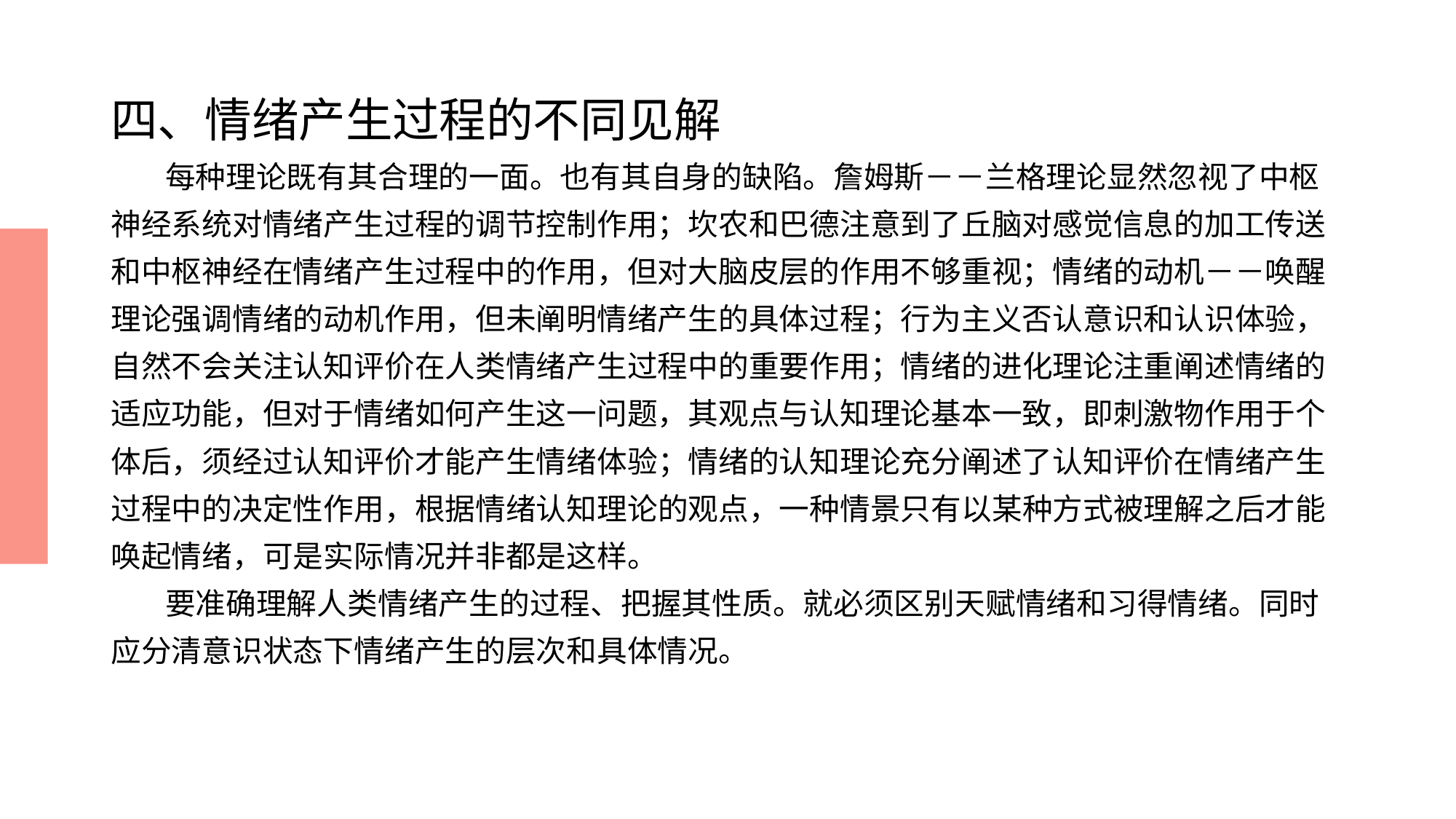

# 四、情绪产生过程的不同见解
       每种理论既有其合理的一面。也有其自身的缺陷。詹姆斯－－兰格理论显然忽视了中枢神经系统对情绪产生过程的调节控制作用；坎农和巴德注意到了丘脑对感觉信息的加工传送和中枢神经在情绪产生过程中的作用，但对大脑皮层的作用不够重视；情绪的动机－－唤醒理论强调情绪的动机作用，但未阐明情绪产生的具体过程；行为主义否认意识和认识体验，自然不会关注认知评价在人类情绪产生过程中的重要作用；情绪的进化理论注重阐述情绪的适应功能，但对于情绪如何产生这一问题，其观点与认知理论基本一致，即刺激物作用于个体后，须经过认知评价才能产生情绪体验；情绪的认知理论充分阐述了认知评价在情绪产生过程中的决定性作用，根据情绪认知理论的观点，一种情景只有以某种方式被理解之后才能唤起情绪，可是实际情况并非都是这样。
       要准确理解人类情绪产生的过程、把握其性质。就必须区别天赋情绪和习得情绪。同时应分清意识状态下情绪产生的层次和具体情况。